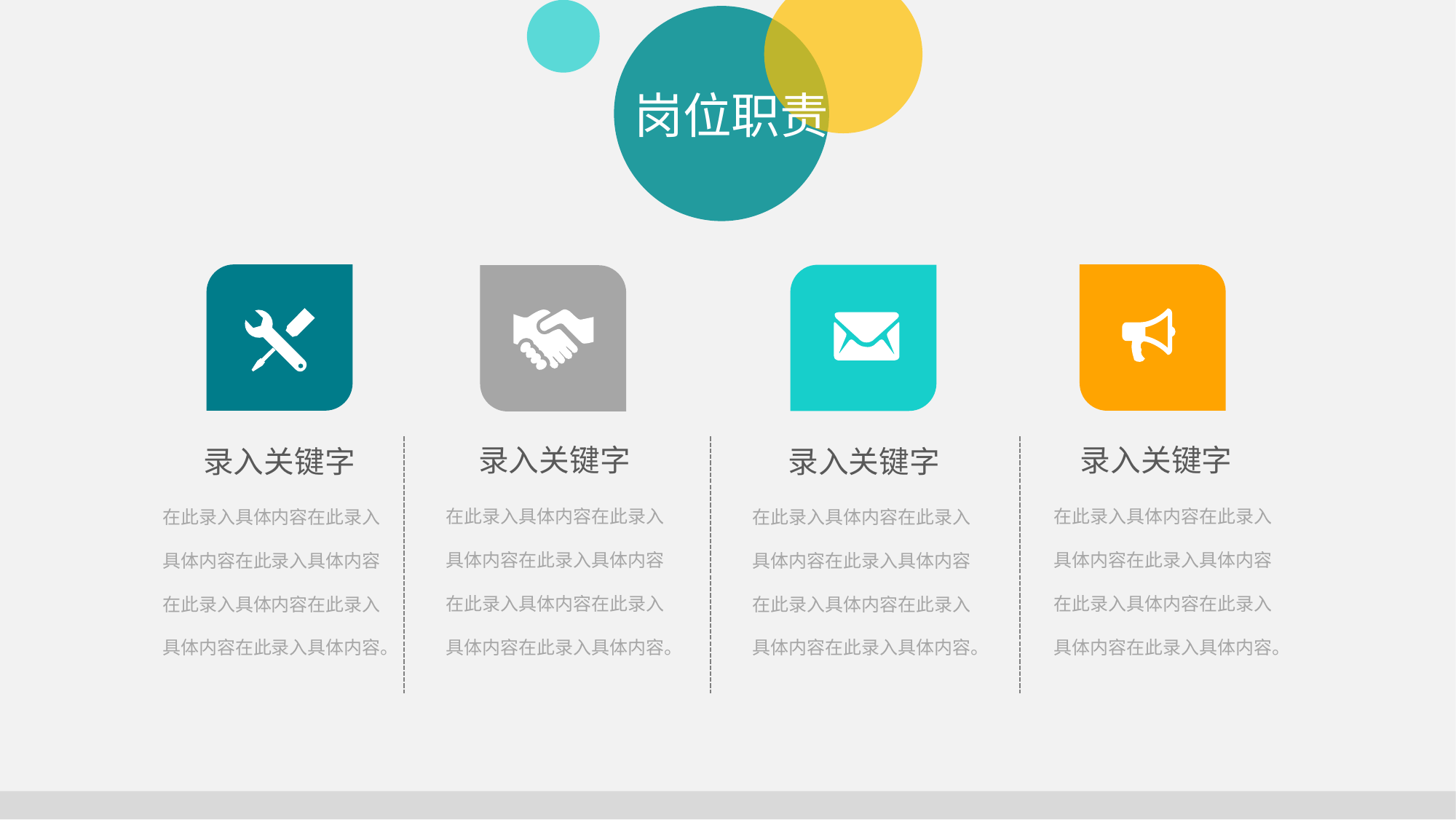

岗位职责

录入关键字
录入关键字
录入关键字
录入关键字
在此录入具体内容在此录入具体内容在此录入具体内容在此录入具体内容在此录入具体内容在此录入具体内容。
在此录入具体内容在此录入具体内容在此录入具体内容在此录入具体内容在此录入具体内容在此录入具体内容。
在此录入具体内容在此录入具体内容在此录入具体内容在此录入具体内容在此录入具体内容在此录入具体内容。
在此录入具体内容在此录入具体内容在此录入具体内容在此录入具体内容在此录入具体内容在此录入具体内容。